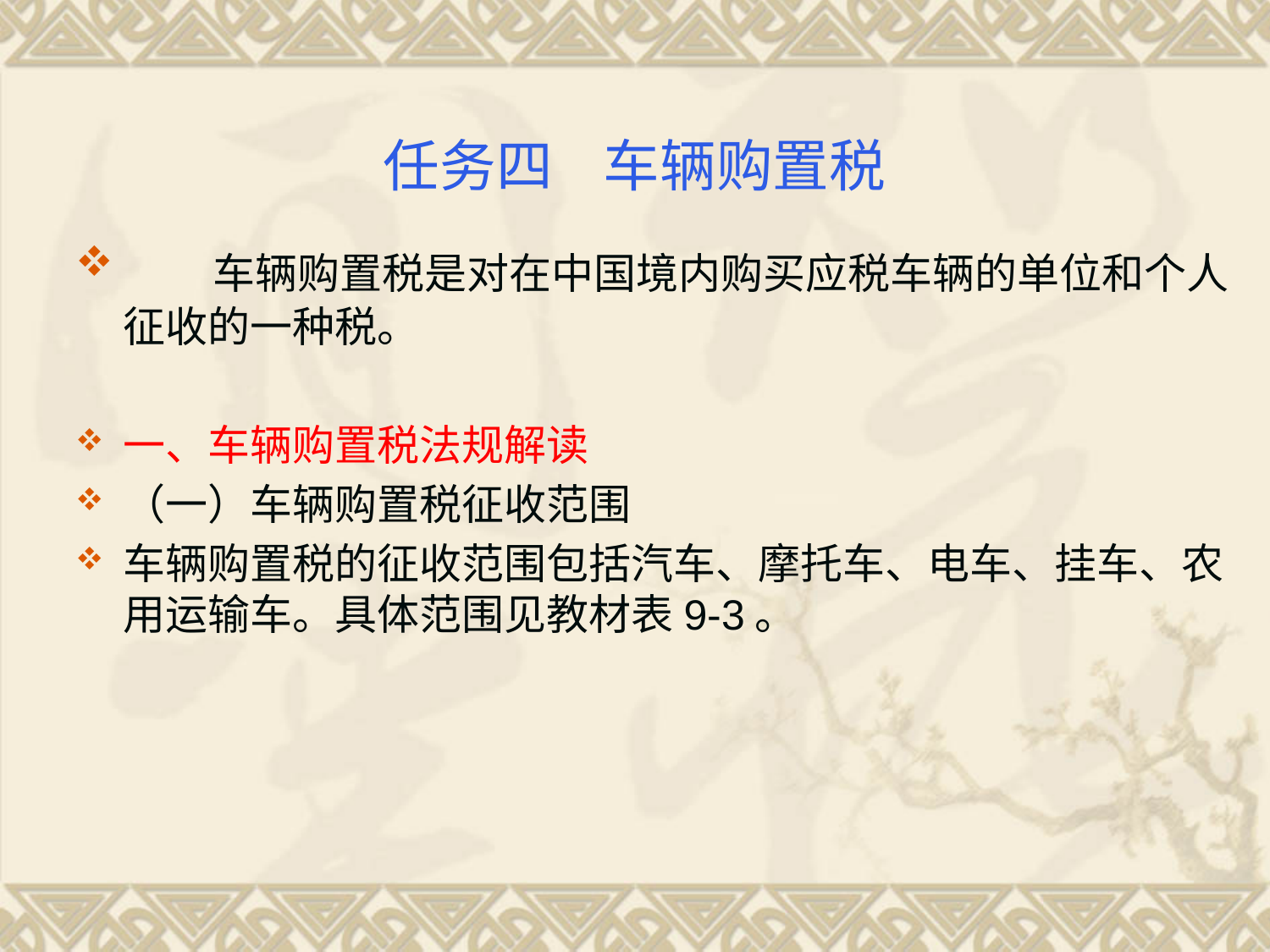

# 任务四    车辆购置税
      车辆购置税是对在中国境内购买应税车辆的单位和个人征收的一种税。

一、车辆购置税法规解读
（一）车辆购置税征收范围
车辆购置税的征收范围包括汽车、摩托车、电车、挂车、农用运输车。具体范围见教材表9-3。